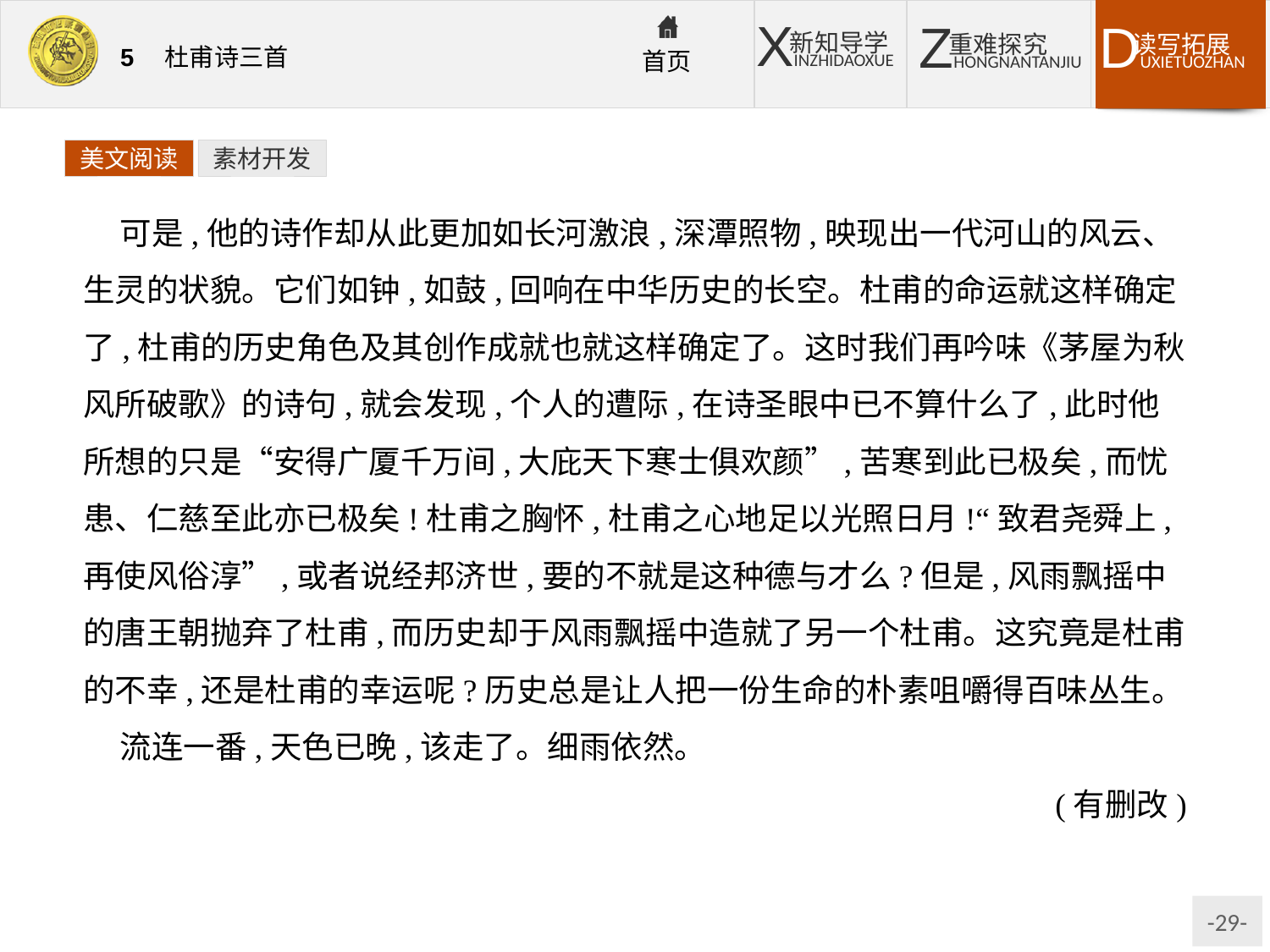

美文阅读
素材开发
可是,他的诗作却从此更加如长河激浪,深潭照物,映现出一代河山的风云、生灵的状貌。它们如钟,如鼓,回响在中华历史的长空。杜甫的命运就这样确定了,杜甫的历史角色及其创作成就也就这样确定了。这时我们再吟味《茅屋为秋风所破歌》的诗句,就会发现,个人的遭际,在诗圣眼中已不算什么了,此时他所想的只是“安得广厦千万间,大庇天下寒士俱欢颜”,苦寒到此已极矣,而忧患、仁慈至此亦已极矣!杜甫之胸怀,杜甫之心地足以光照日月!“致君尧舜上,再使风俗淳”,或者说经邦济世,要的不就是这种德与才么?但是,风雨飘摇中的唐王朝抛弃了杜甫,而历史却于风雨飘摇中造就了另一个杜甫。这究竟是杜甫的不幸,还是杜甫的幸运呢?历史总是让人把一份生命的朴素咀嚼得百味丛生。
流连一番,天色已晚,该走了。细雨依然。
(有删改)